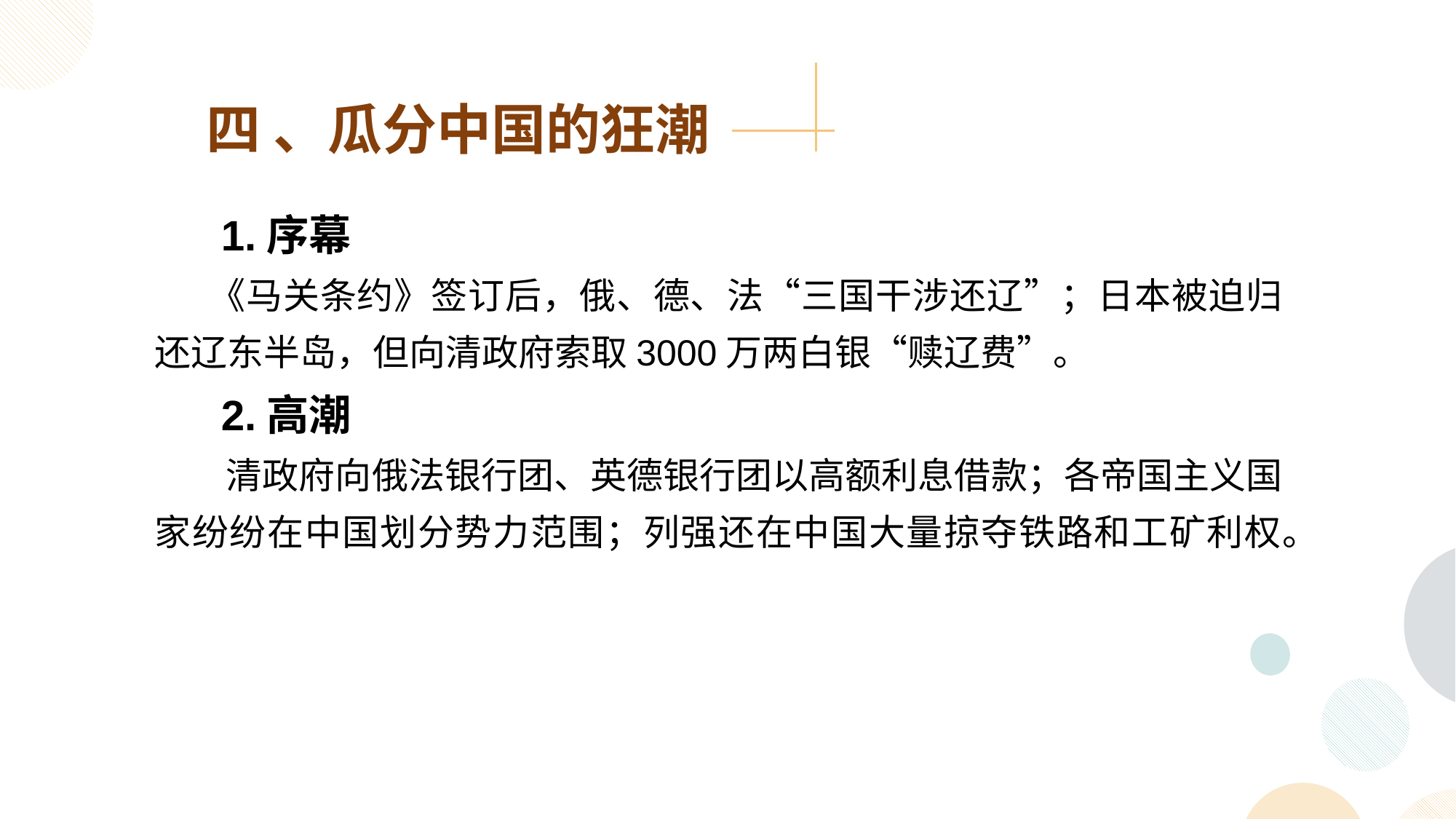

四 、瓜分中国的狂潮
 1.序幕
《马关条约》签订后，俄、德、法“三国干涉还辽”；日本被迫归还辽东半岛，但向清政府索取3000万两白银“赎辽费”。
 2.高潮
 清政府向俄法银行团、英德银行团以高额利息借款；各帝国主义国家纷纷在中国划分势力范围；列强还在中国大量掠夺铁路和工矿利权。